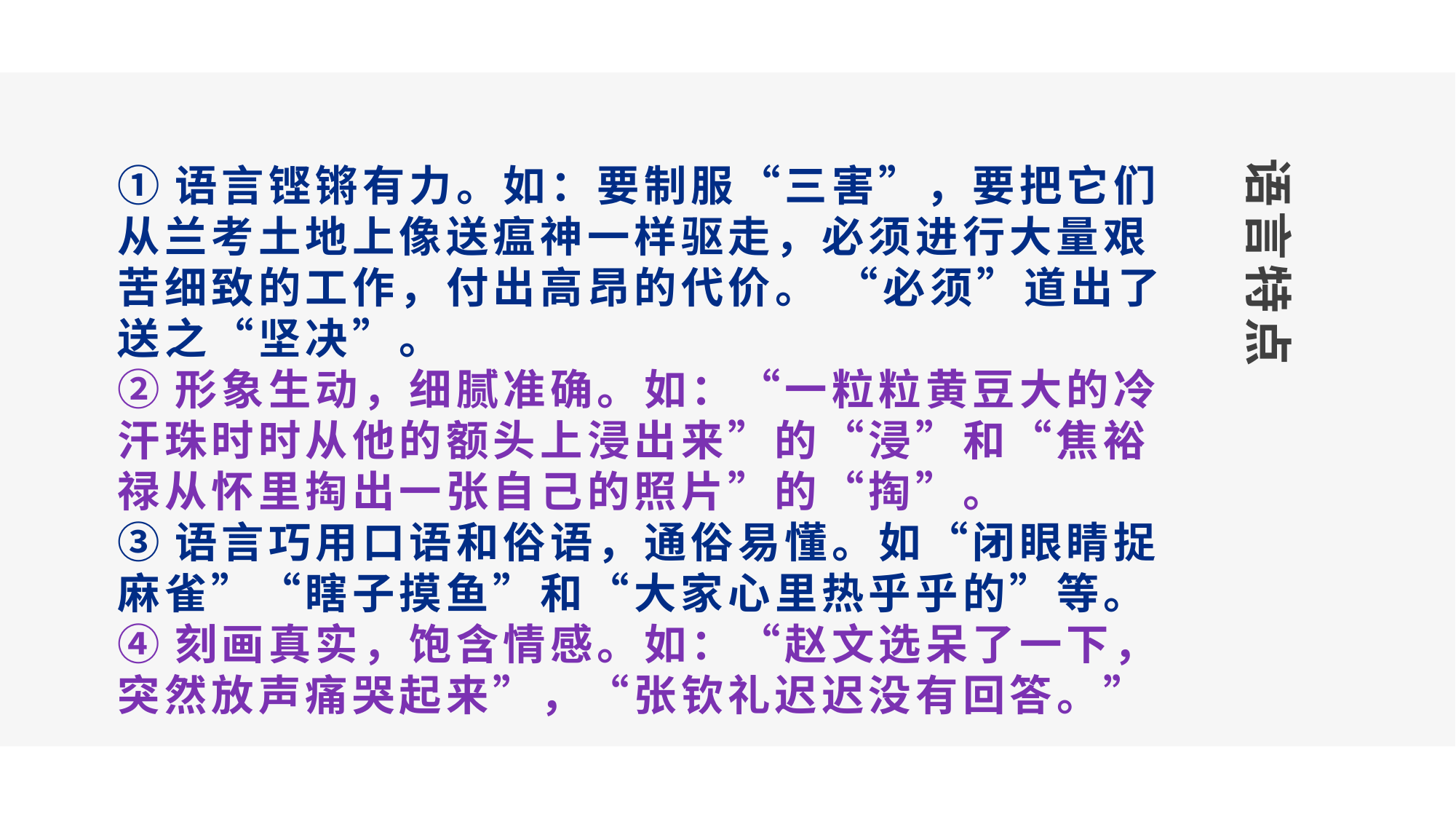

①语言铿锵有力。如：要制服“三害”，要把它们从兰考土地上像送瘟神一样驱走，必须进行大量艰苦细致的工作，付出高昂的代价。 “必须”道出了送之“坚决”。
②形象生动，细腻准确。如：“一粒粒黄豆大的冷汗珠时时从他的额头上浸出来”的“浸”和“焦裕禄从怀里掏出一张自己的照片”的“掏”。
③语言巧用口语和俗语，通俗易懂。如“闭眼睛捉麻雀”“瞎子摸鱼”和“大家心里热乎乎的”等。
④刻画真实，饱含情感。如：“赵文选呆了一下，突然放声痛哭起来”，“张钦礼迟迟没有回答。”
语言特点